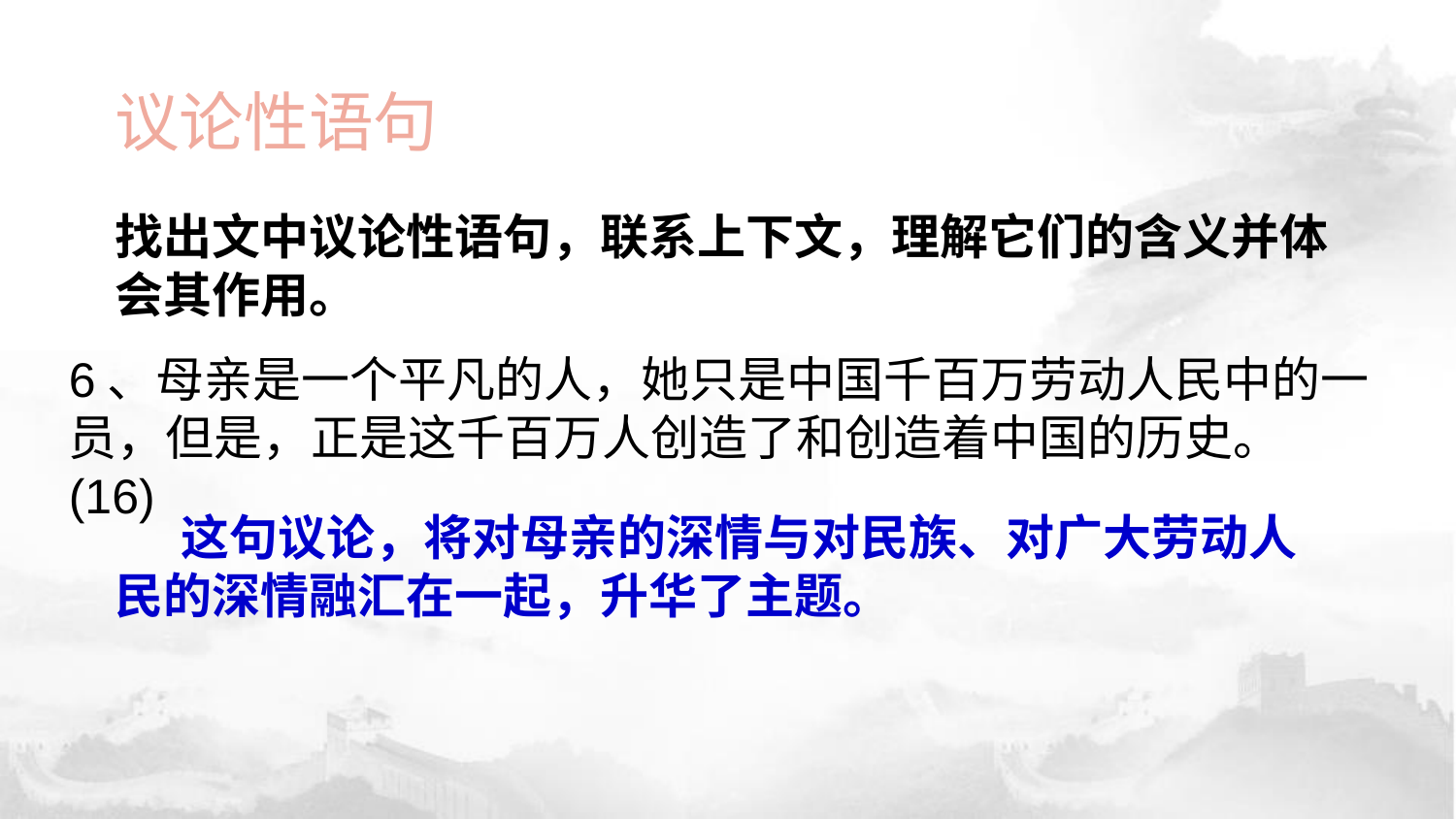

议论性语句
找出文中议论性语句，联系上下文，理解它们的含义并体会其作用。
6、母亲是一个平凡的人，她只是中国千百万劳动人民中的一员，但是，正是这千百万人创造了和创造着中国的历史。 (16)
     这句议论，将对母亲的深情与对民族、对广大劳动人民的深情融汇在一起，升华了主题。